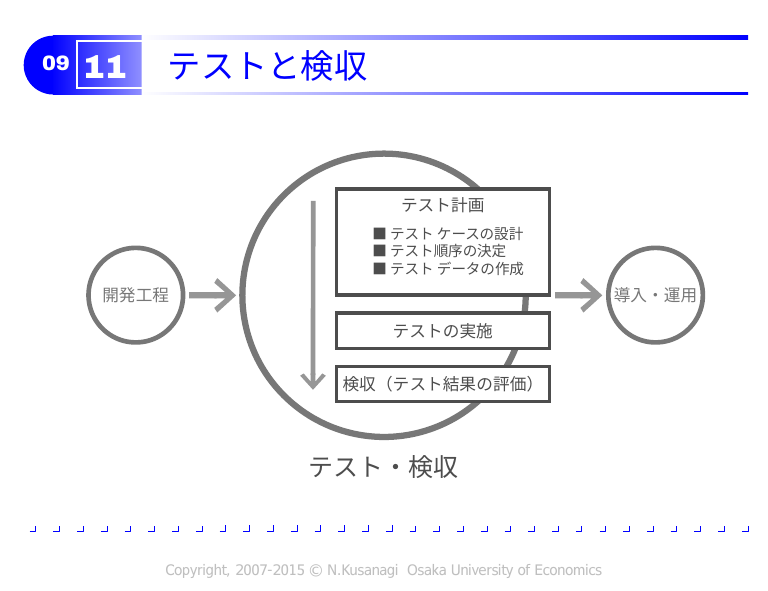

# 11   テストと検収

テスト計画
■テスト ケースの設計
■テスト順序の決定
■テスト データの作成
開発工程
導入・運用

テストの実施
検収（テスト結果の評価）
テスト・検収